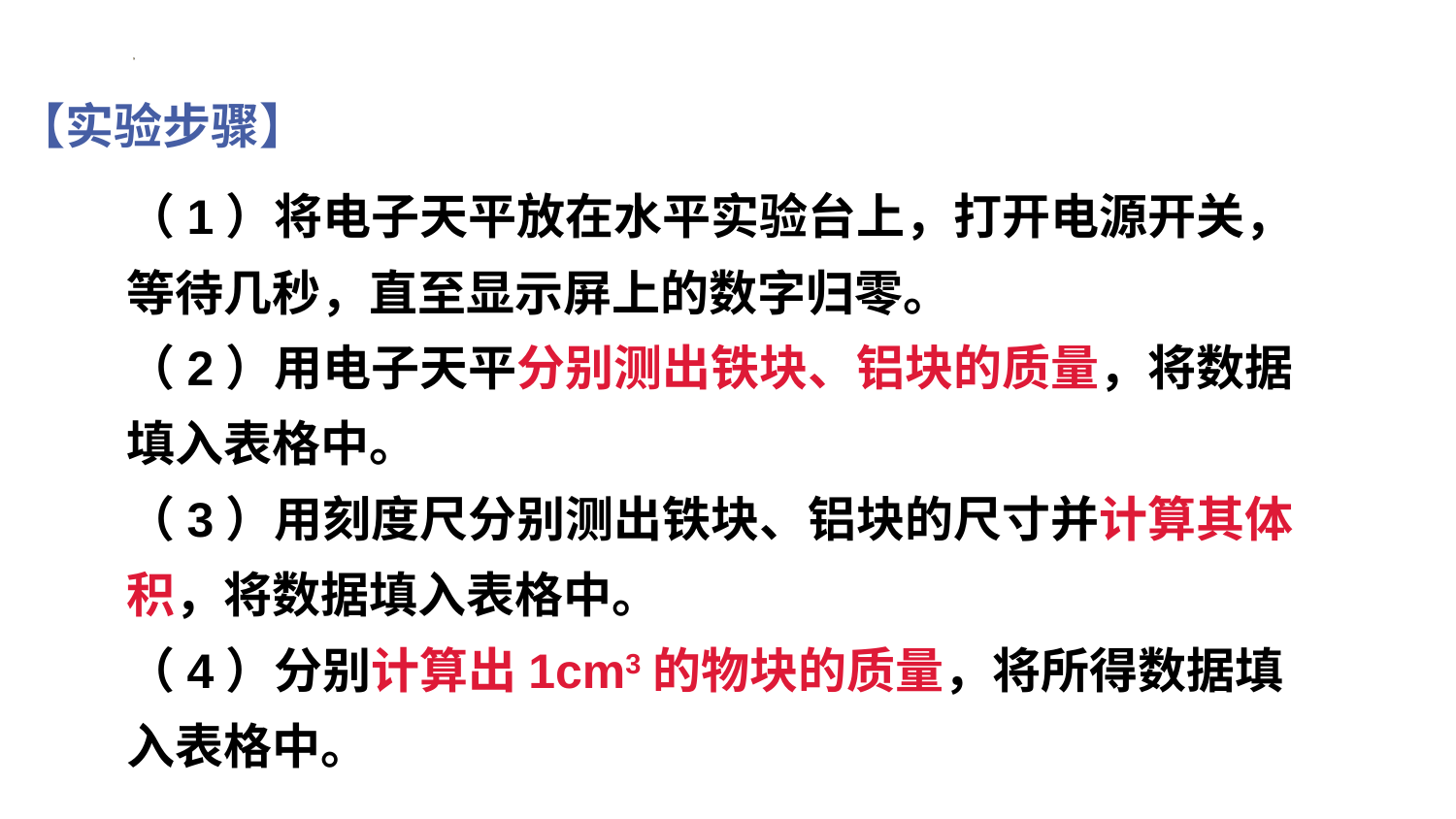

【实验步骤】
（1）将电子天平放在水平实验台上，打开电源开关，等待几秒，直至显示屏上的数字归零。
（2）用电子天平分别测出铁块、铝块的质量，将数据填入表格中。
（3）用刻度尺分别测出铁块、铝块的尺寸并计算其体积，将数据填入表格中。
（4）分别计算出1cm3的物块的质量，将所得数据填入表格中。